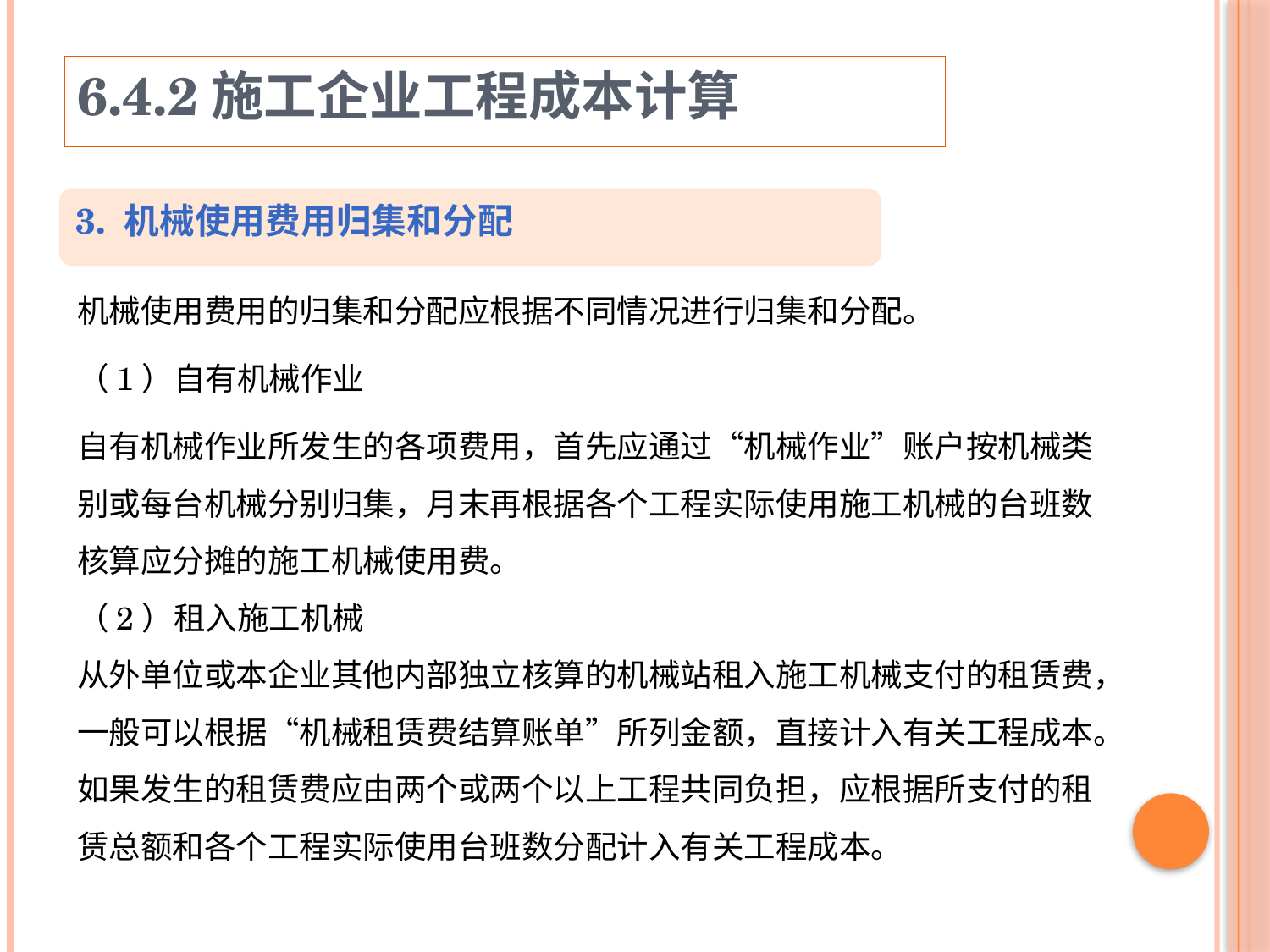

6.4.2施工企业工程成本计算
3. 机械使用费用归集和分配
机械使用费用的归集和分配应根据不同情况进行归集和分配。
（1）自有机械作业
自有机械作业所发生的各项费用，首先应通过“机械作业”账户按机械类别或每台机械分别归集，月末再根据各个工程实际使用施工机械的台班数核算应分摊的施工机械使用费。
（2）租入施工机械
从外单位或本企业其他内部独立核算的机械站租入施工机械支付的租赁费，一般可以根据“机械租赁费结算账单”所列金额，直接计入有关工程成本。如果发生的租赁费应由两个或两个以上工程共同负担，应根据所支付的租赁总额和各个工程实际使用台班数分配计入有关工程成本。